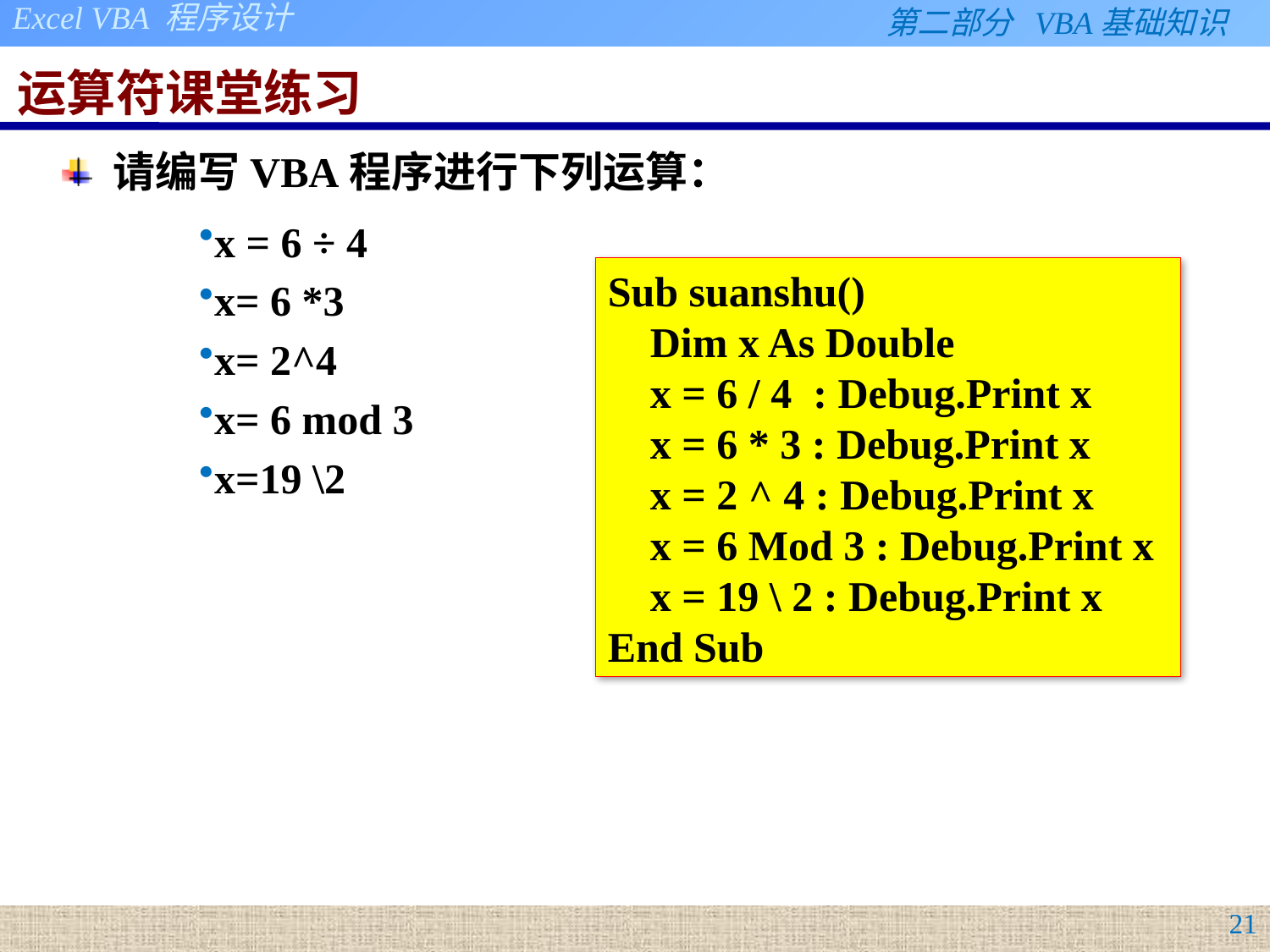

# 运算符课堂练习
请编写VBA程序进行下列运算：
x = 6 ÷ 4
x= 6 *3
x= 2^4
x= 6 mod 3
x=19 \2
Sub suanshu()
    Dim x As Double
    x = 6 / 4  : Debug.Print x
    x = 6 * 3 : Debug.Print x
    x = 2 ^ 4 : Debug.Print x
    x = 6 Mod 3 : Debug.Print x
    x = 19 \ 2 : Debug.Print x
End Sub